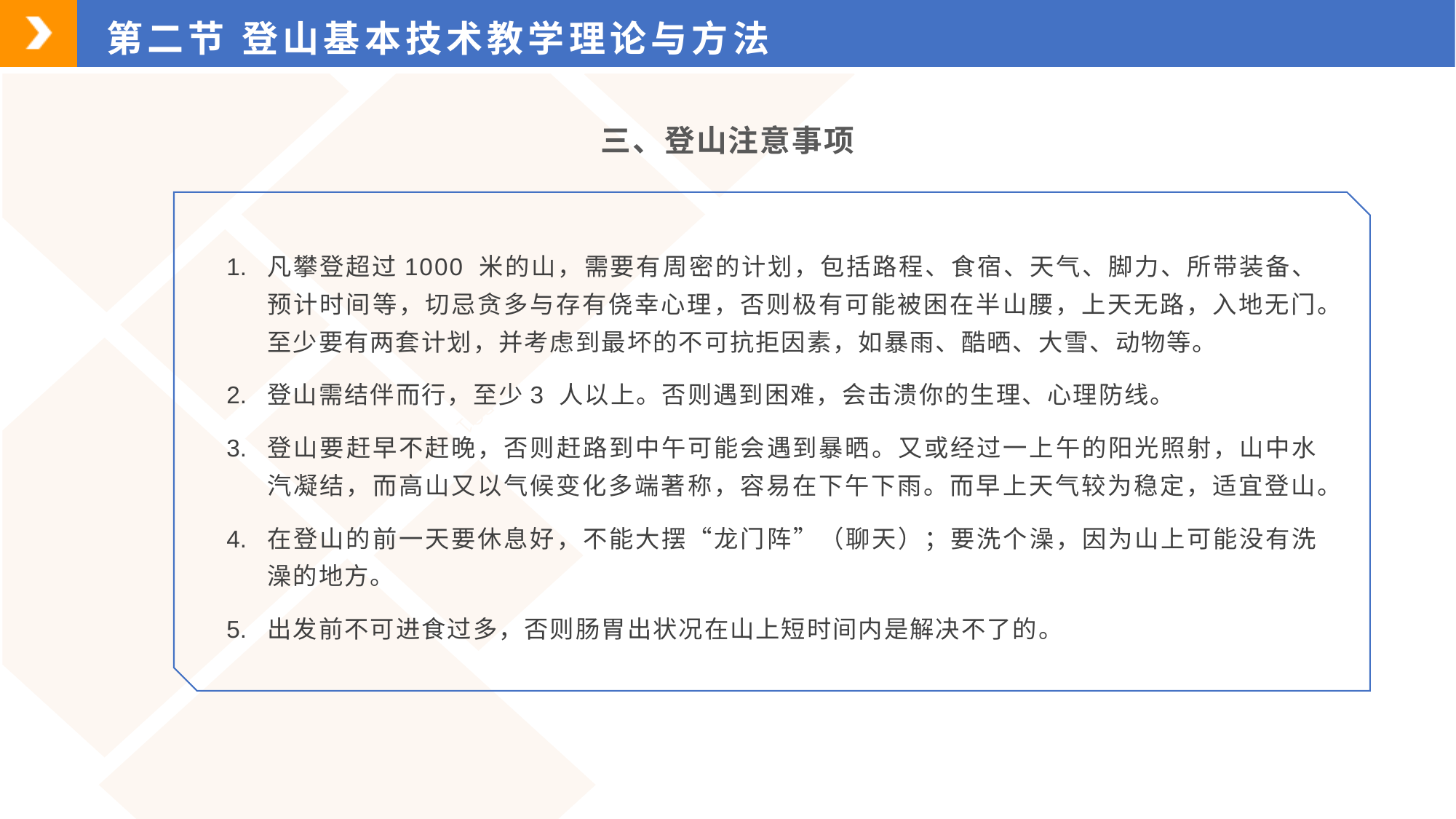

第二节 登山基本技术教学理论与方法

三、登山注意事项

凡攀登超过1000 米的山，需要有周密的计划，包括路程、食宿、天气、脚力、所带装备、预计时间等，切忌贪多与存有侥幸心理，否则极有可能被困在半山腰，上天无路，入地无门。至少要有两套计划，并考虑到最坏的不可抗拒因素，如暴雨、酷晒、大雪、动物等。
登山需结伴而行，至少3 人以上。否则遇到困难，会击溃你的生理、心理防线。
登山要赶早不赶晚，否则赶路到中午可能会遇到暴晒。又或经过一上午的阳光照射，山中水汽凝结，而高山又以气候变化多端著称，容易在下午下雨。而早上天气较为稳定，适宜登山。
在登山的前一天要休息好，不能大摆“龙门阵”（聊天）；要洗个澡，因为山上可能没有洗澡的地方。
出发前不可进食过多，否则肠胃出状况在山上短时间内是解决不了的。